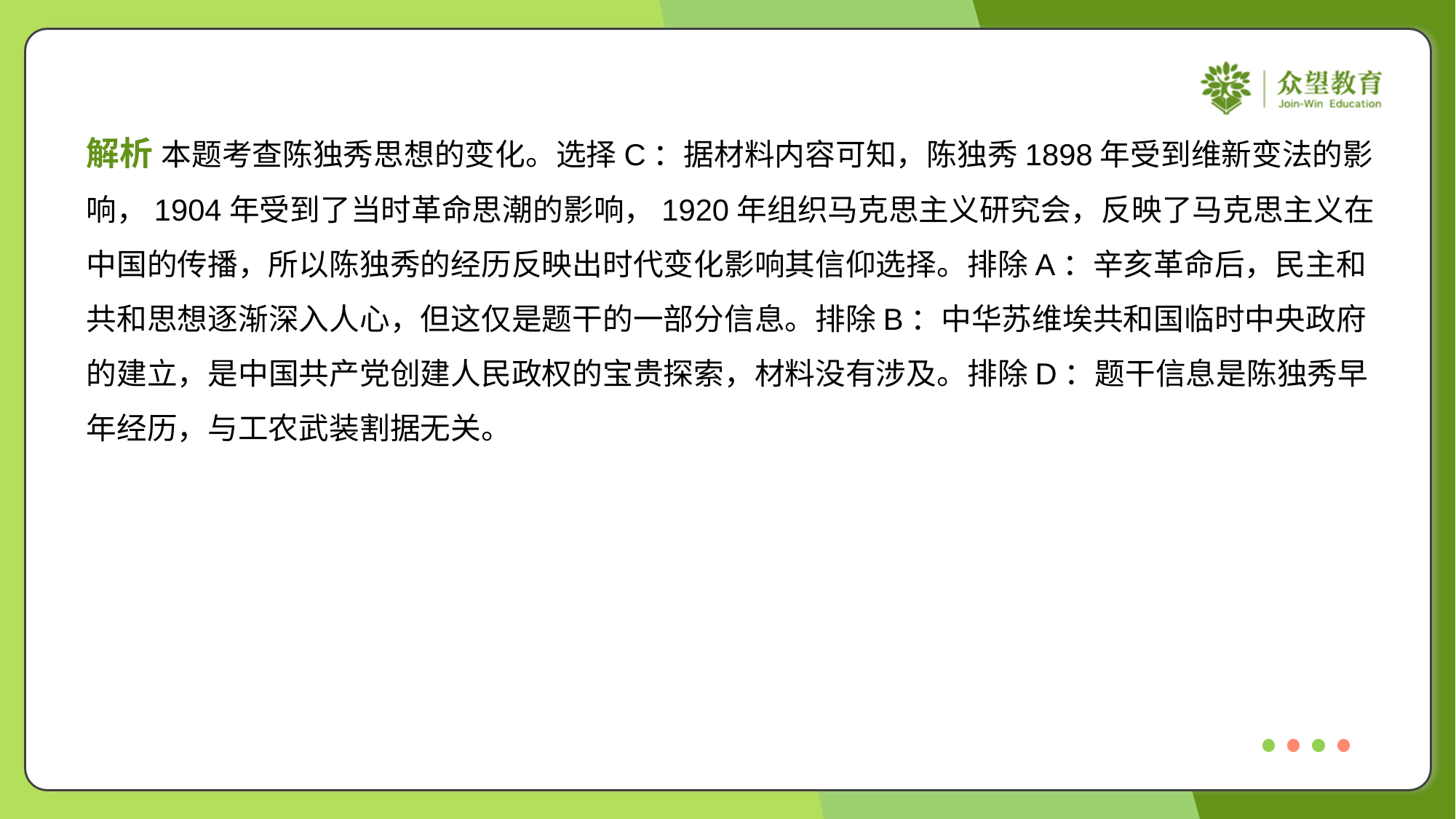

解析 本题考查陈独秀思想的变化。选择C：据材料内容可知，陈独秀1898年受到维新变法的影
响，1904年受到了当时革命思潮的影响，1920年组织马克思主义研究会，反映了马克思主义在
中国的传播，所以陈独秀的经历反映出时代变化影响其信仰选择。排除A：辛亥革命后，民主和
共和思想逐渐深入人心，但这仅是题干的一部分信息。排除B：中华苏维埃共和国临时中央政府
的建立，是中国共产党创建人民政权的宝贵探索，材料没有涉及。排除D：题干信息是陈独秀早
年经历，与工农武装割据无关。